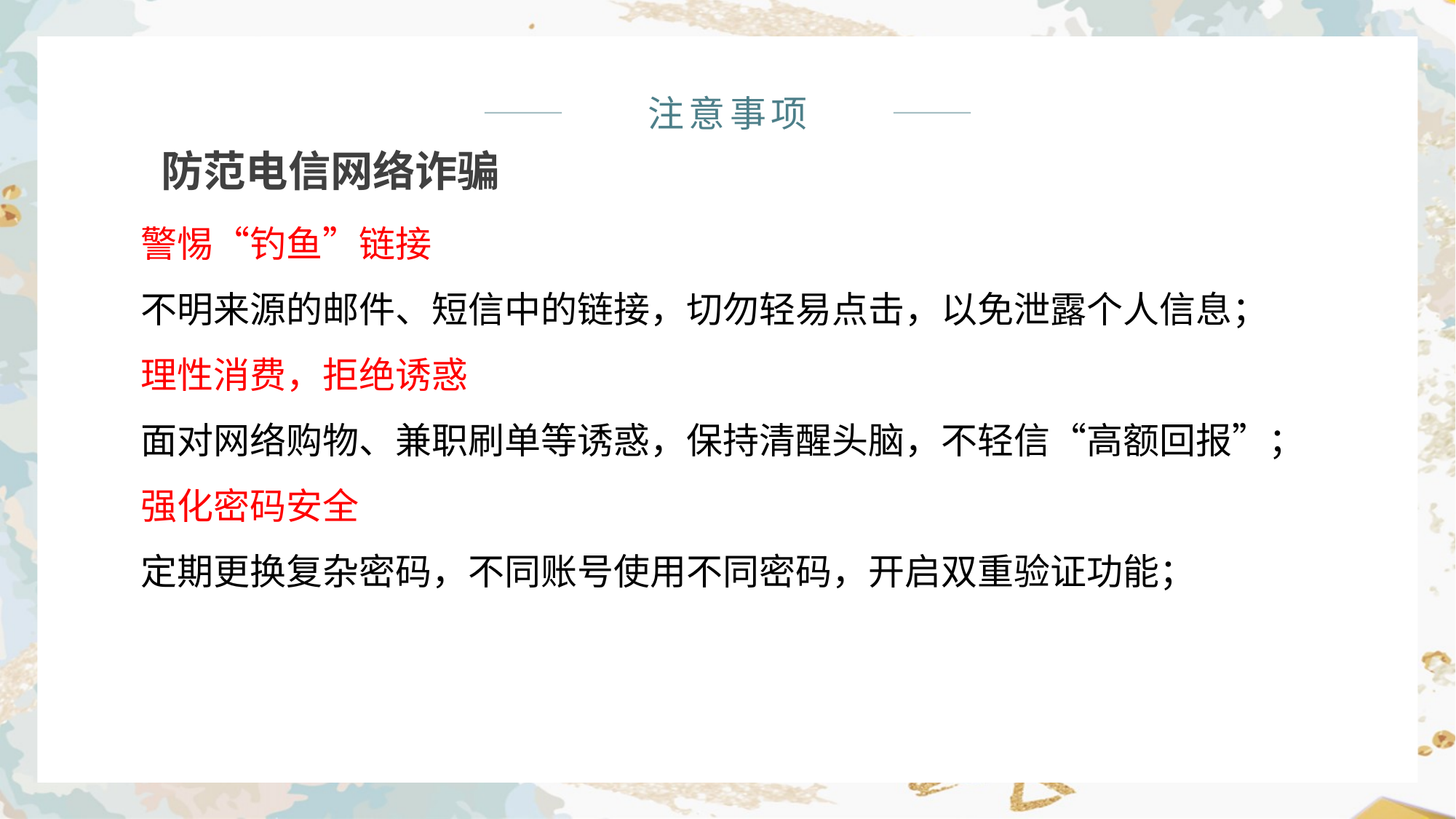

注意事项
防范电信网络诈骗
警惕“钓鱼”链接
不明来源的邮件、短信中的链接，切勿轻易点击，以免泄露个人信息；
理性消费，拒绝诱惑
面对网络购物、兼职刷单等诱惑，保持清醒头脑，不轻信“高额回报”；
强化密码安全
定期更换复杂密码，不同账号使用不同密码，开启双重验证功能；